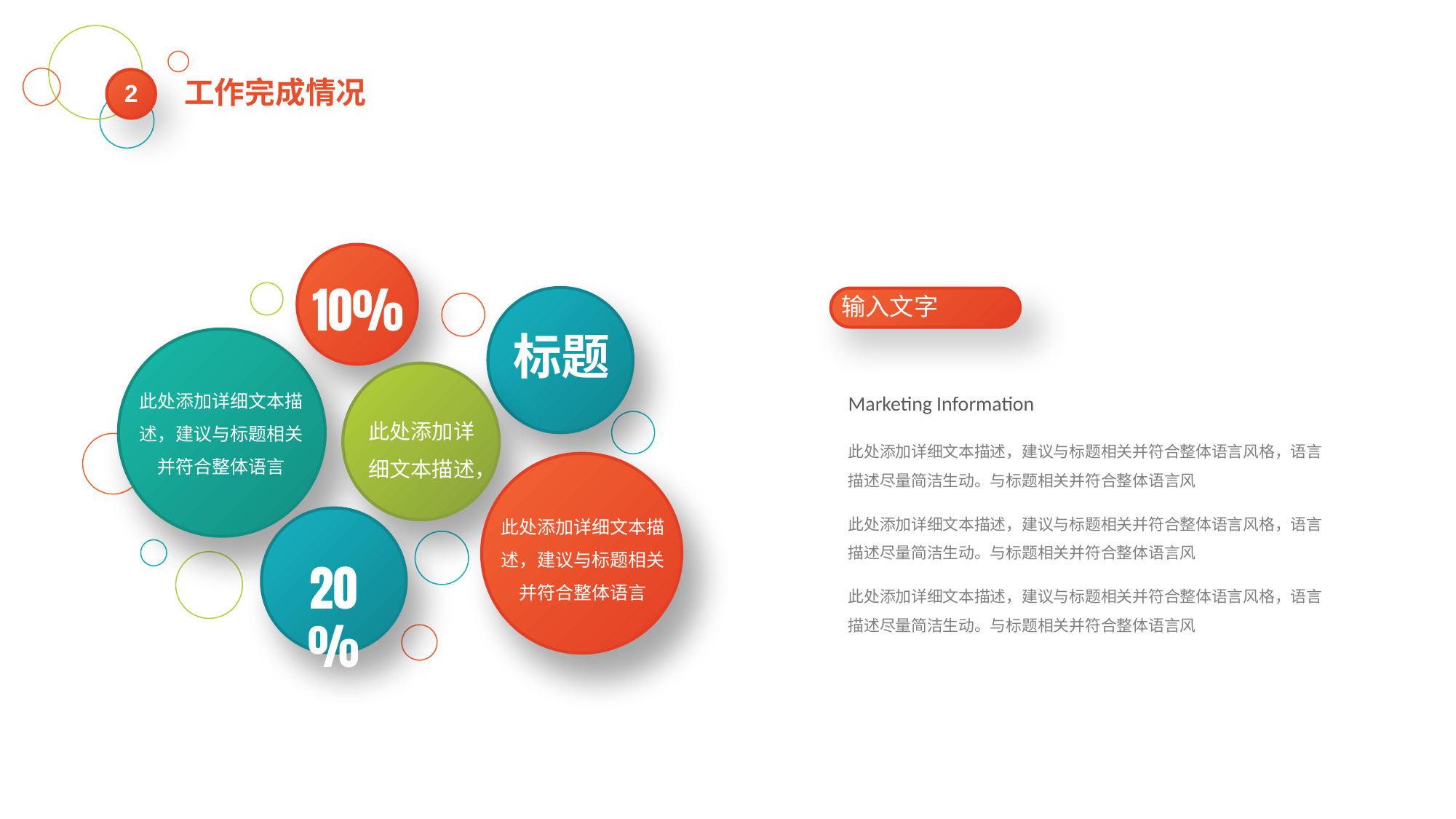

2

工作完成情况

10%

输入文字

标题

此处添加详细文本描述，建议与标题相关并符合整体语言
Marketing Information
此处添加详细文本描述，

此处添加详细文本描述，建议与标题相关并符合整体语言风格，语言描述尽量简洁生动。与标题相关并符合整体语言风
此处添加详细文本描述，建议与标题相关并符合整体语言风格，语言描述尽量简洁生动。与标题相关并符合整体语言风
此处添加详细文本描述，建议与标题相关并符合整体语言风格，语言描述尽量简洁生动。与标题相关并符合整体语言风

此处添加详细文本描述，建议与标题相关并符合整体语言

20%